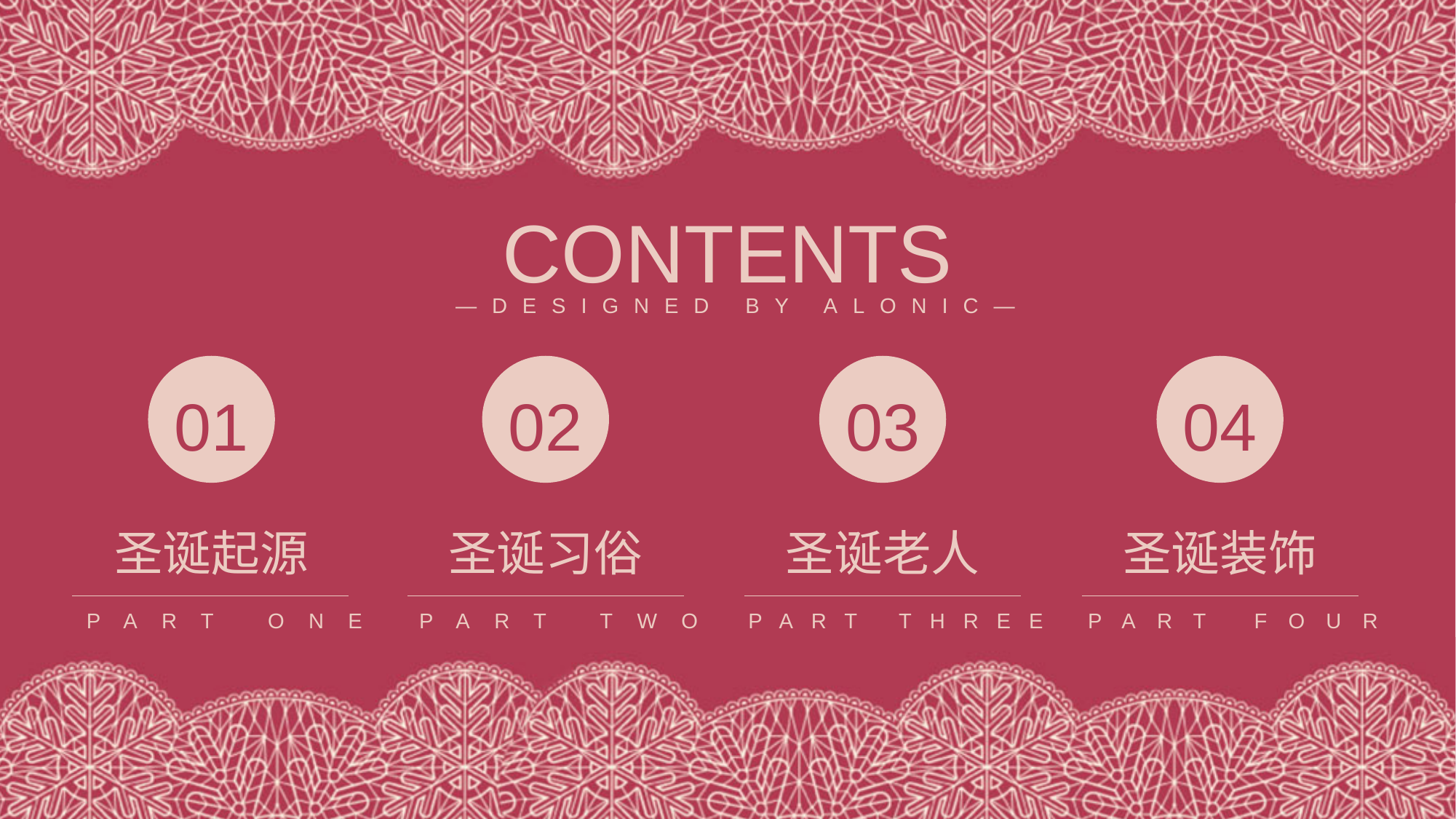

CONTENTS
—DESIGNED BY ALONIC—

01
圣诞起源
PART ONE

02
圣诞习俗
PART TWO

03
圣诞老人
PART THREE

04
圣诞装饰
PART FOUR